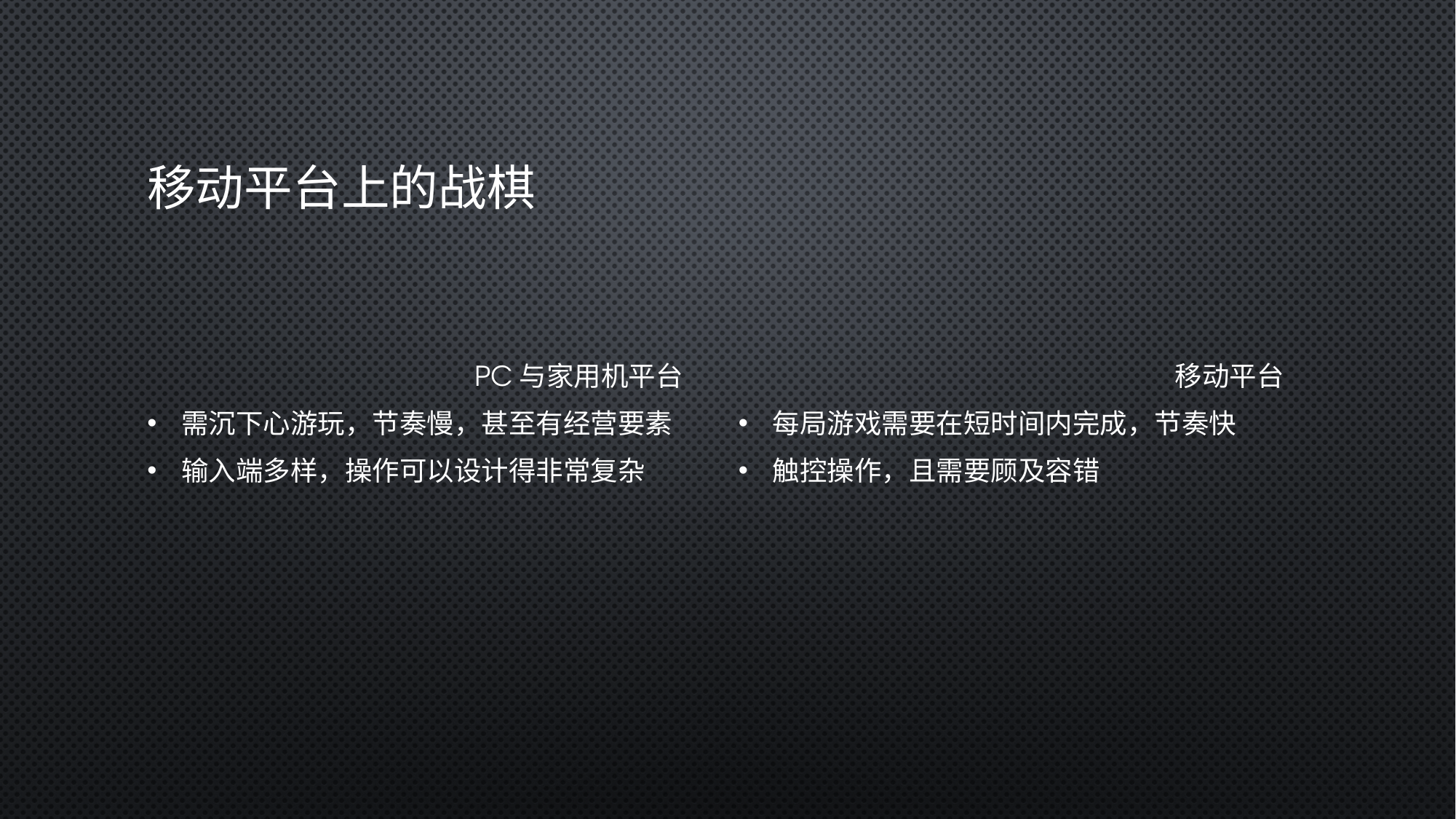

# 移动平台上的战棋
			PC与家用机平台
需沉下心游玩，节奏慢，甚至有经营要素
输入端多样，操作可以设计得非常复杂
				移动平台
每局游戏需要在短时间内完成，节奏快
触控操作，且需要顾及容错